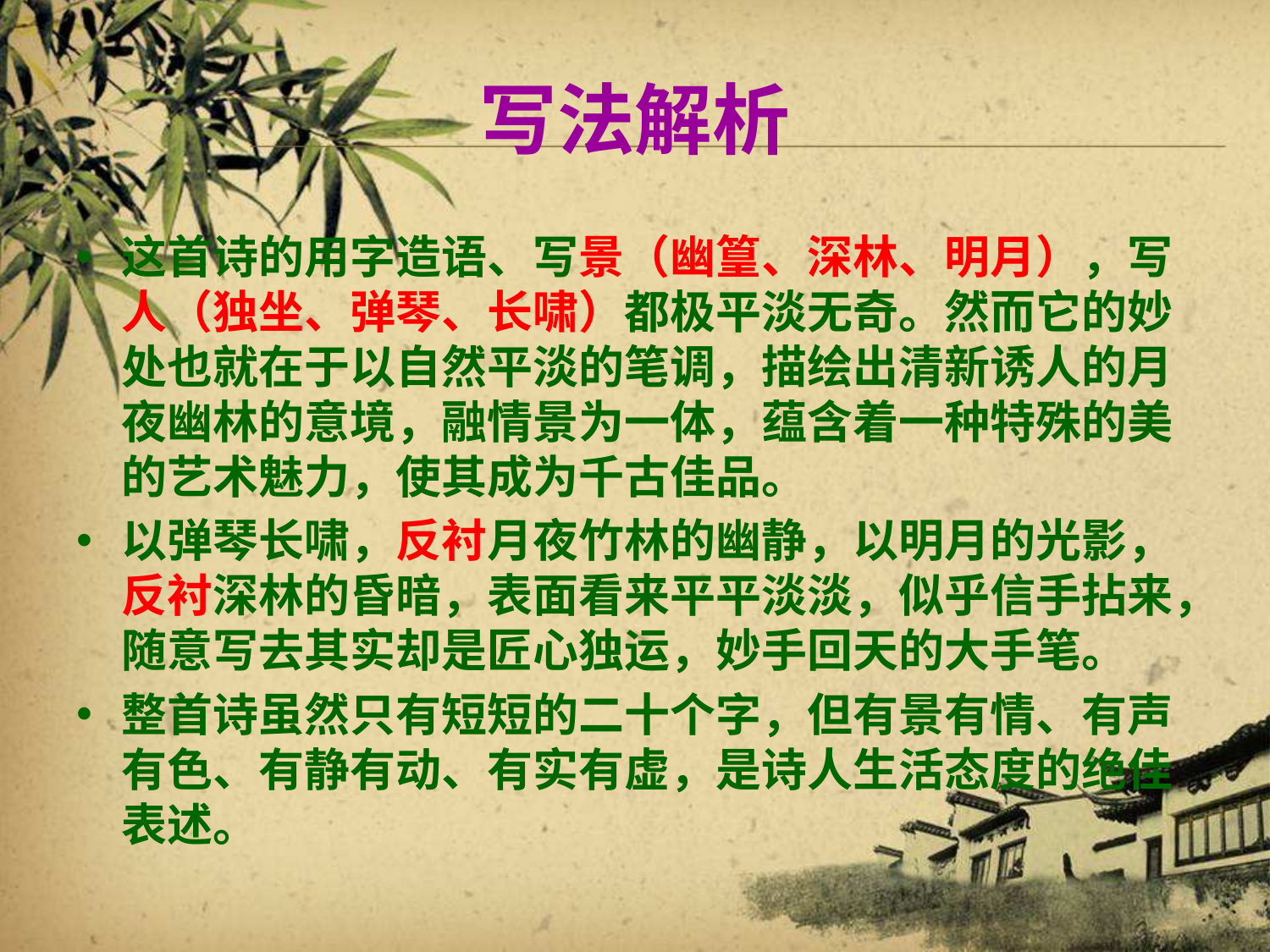

# 写法解析
这首诗的用字造语、写景（幽篁、深林、明月），写人（独坐、弹琴、长啸）都极平淡无奇。然而它的妙处也就在于以自然平淡的笔调，描绘出清新诱人的月夜幽林的意境，融情景为一体，蕴含着一种特殊的美的艺术魅力，使其成为千古佳品。
以弹琴长啸，反衬月夜竹林的幽静，以明月的光影，反衬深林的昏暗，表面看来平平淡淡，似乎信手拈来，随意写去其实却是匠心独运，妙手回天的大手笔。
整首诗虽然只有短短的二十个字，但有景有情、有声有色、有静有动、有实有虚，是诗人生活态度的绝佳表述。